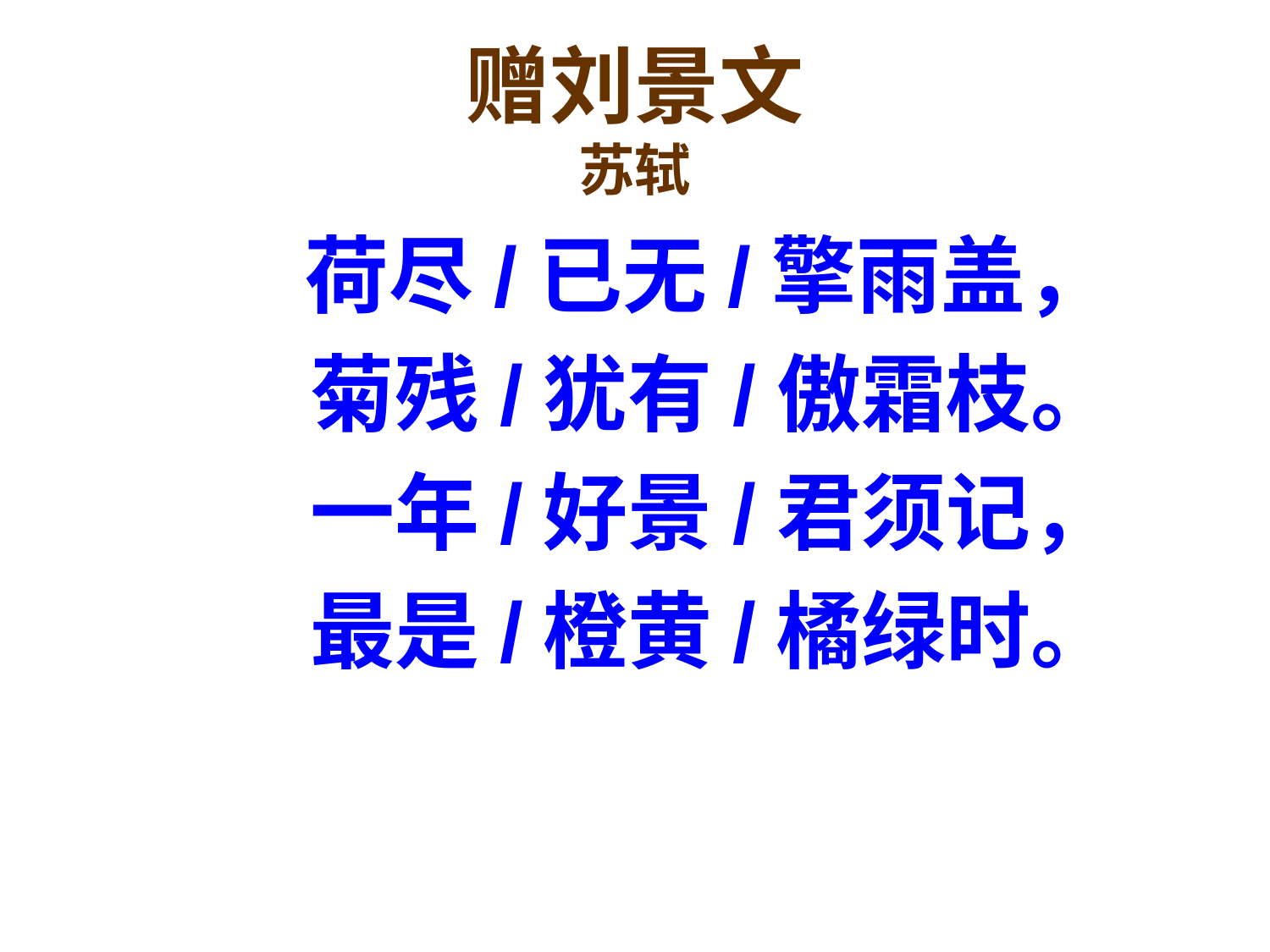

# 赠刘景文 苏轼

            荷尽/已无/擎雨盖，
           菊残/犹有/傲霜枝。
           一年/好景/君须记，
           最是/橙黄/橘绿时。